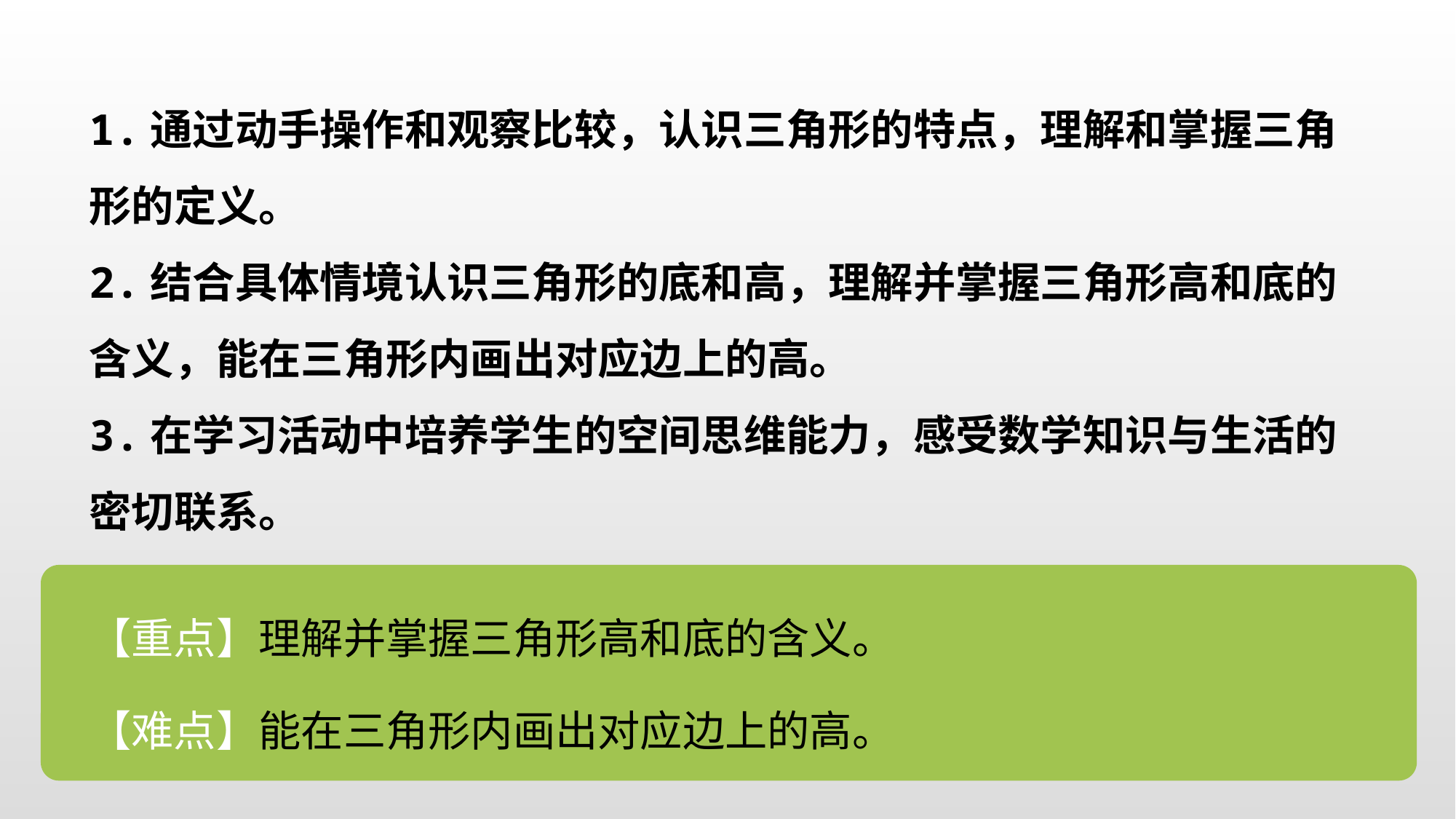

1.通过动手操作和观察比较，认识三角形的特点，理解和掌握三角形的定义。
2.结合具体情境认识三角形的底和高，理解并掌握三角形高和底的含义，能在三角形内画出对应边上的高。
3.在学习活动中培养学生的空间思维能力，感受数学知识与生活的密切联系。

【重点】理解并掌握三角形高和底的含义。
【难点】能在三角形内画出对应边上的高。